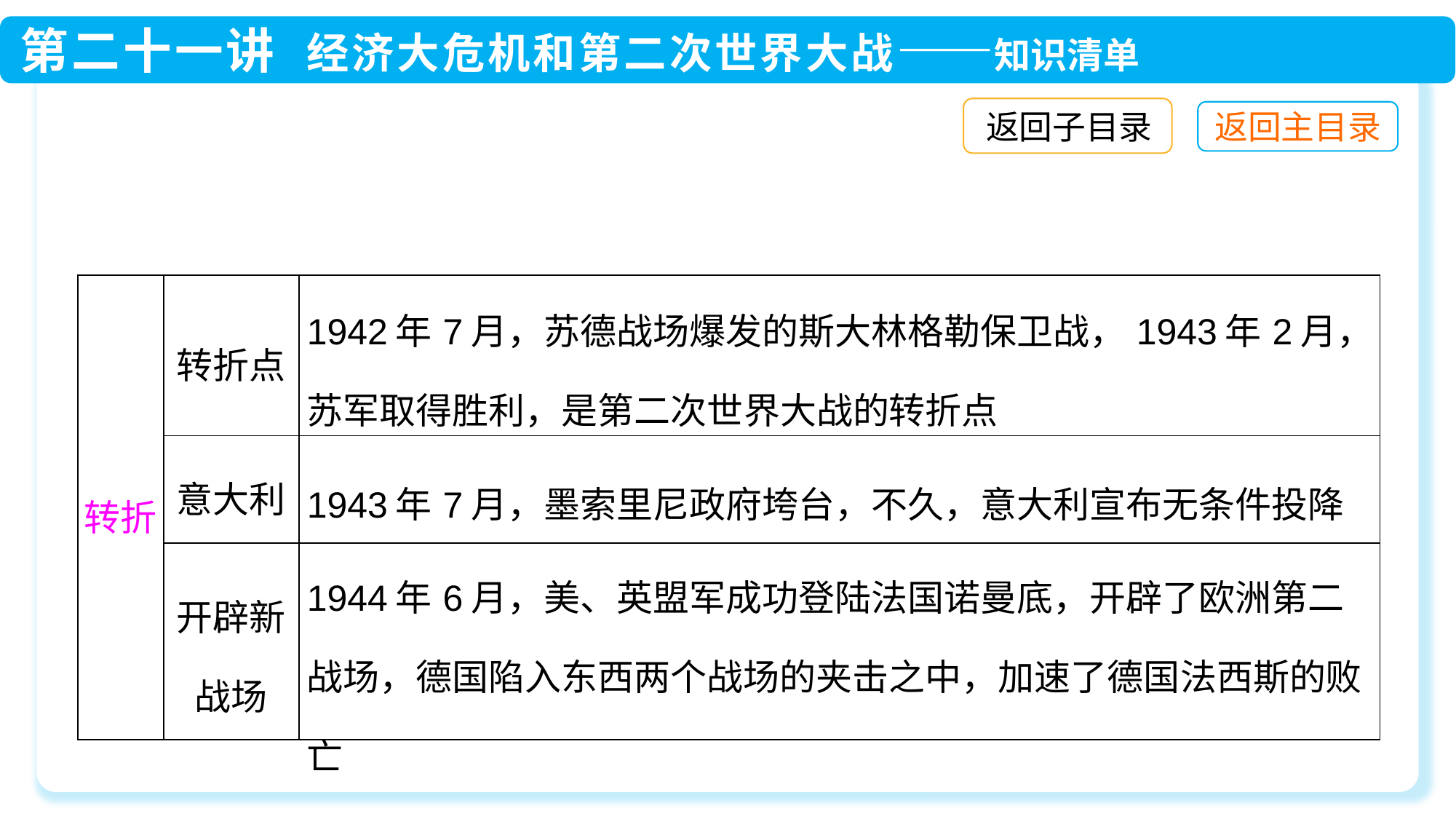

返回子目录
| 转折 | 转折点 | 1942年7月，苏德战场爆发的斯大林格勒保卫战，1943年2月，苏军取得胜利，是第二次世界大战的转折点 |
| --- | --- | --- |
|  | 意大利 | 1943年7月，墨索里尼政府垮台，不久，意大利宣布无条件投降 |
|  | 开辟新战场 | 1944年6月，美、英盟军成功登陆法国诺曼底，开辟了欧洲第二战场，德国陷入东西两个战场的夹击之中，加速了德国法西斯的败亡 |